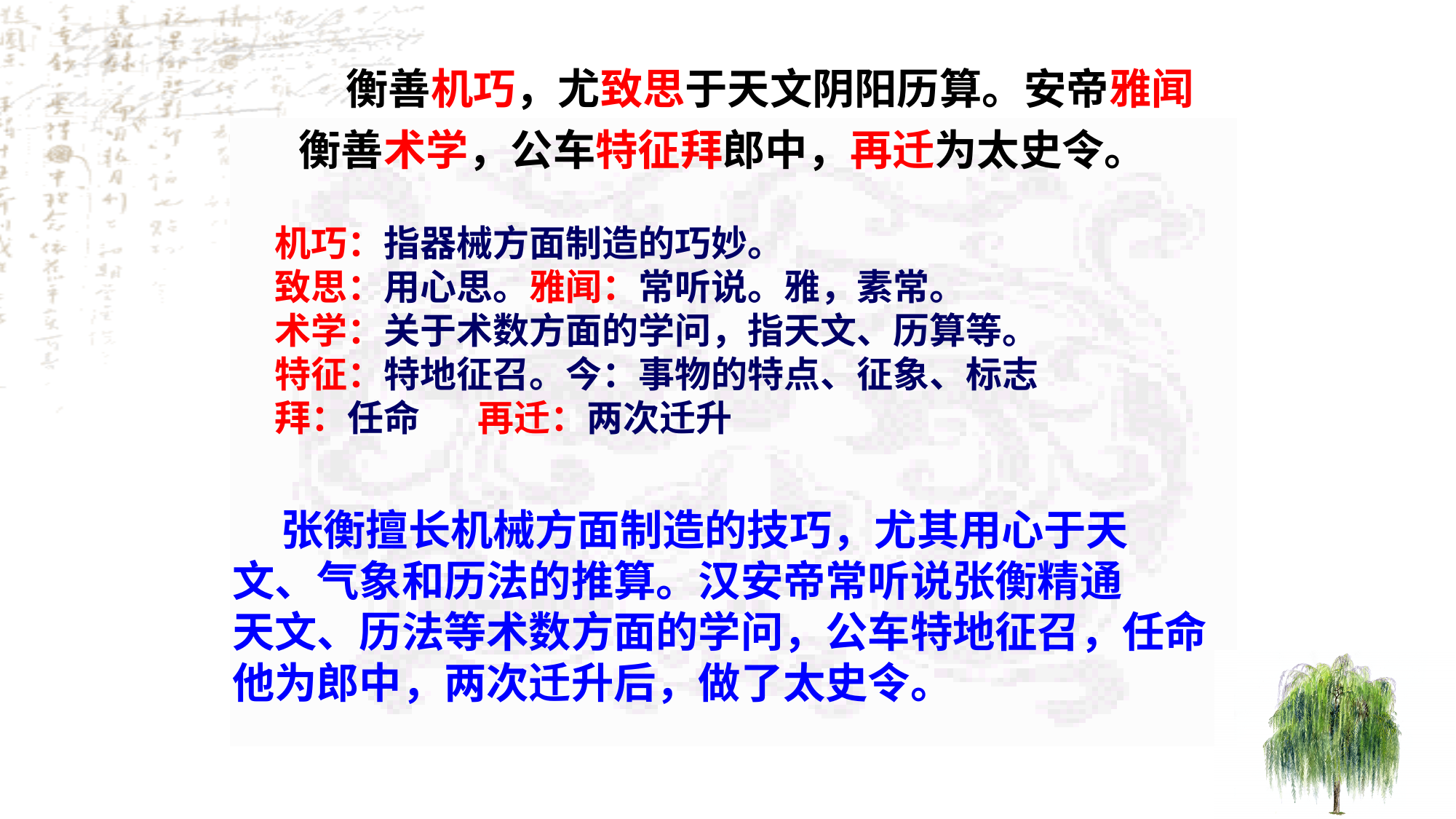

衡善机巧，尤致思于天文阴阳历算。安帝雅闻衡善术学，公车特征拜郎中，再迁为太史令。
机巧：指器械方面制造的巧妙。
致思：用心思。雅闻：常听说。雅，素常。
术学：关于术数方面的学问，指天文、历算等。
特征：特地征召。今：事物的特点、征象、标志
拜：任命       再迁：两次迁升
    张衡擅长机械方面制造的技巧，尤其用心于天
文、气象和历法的推算。汉安帝常听说张衡精通
天文、历法等术数方面的学问，公车特地征召，任命
他为郎中，两次迁升后，做了太史令。